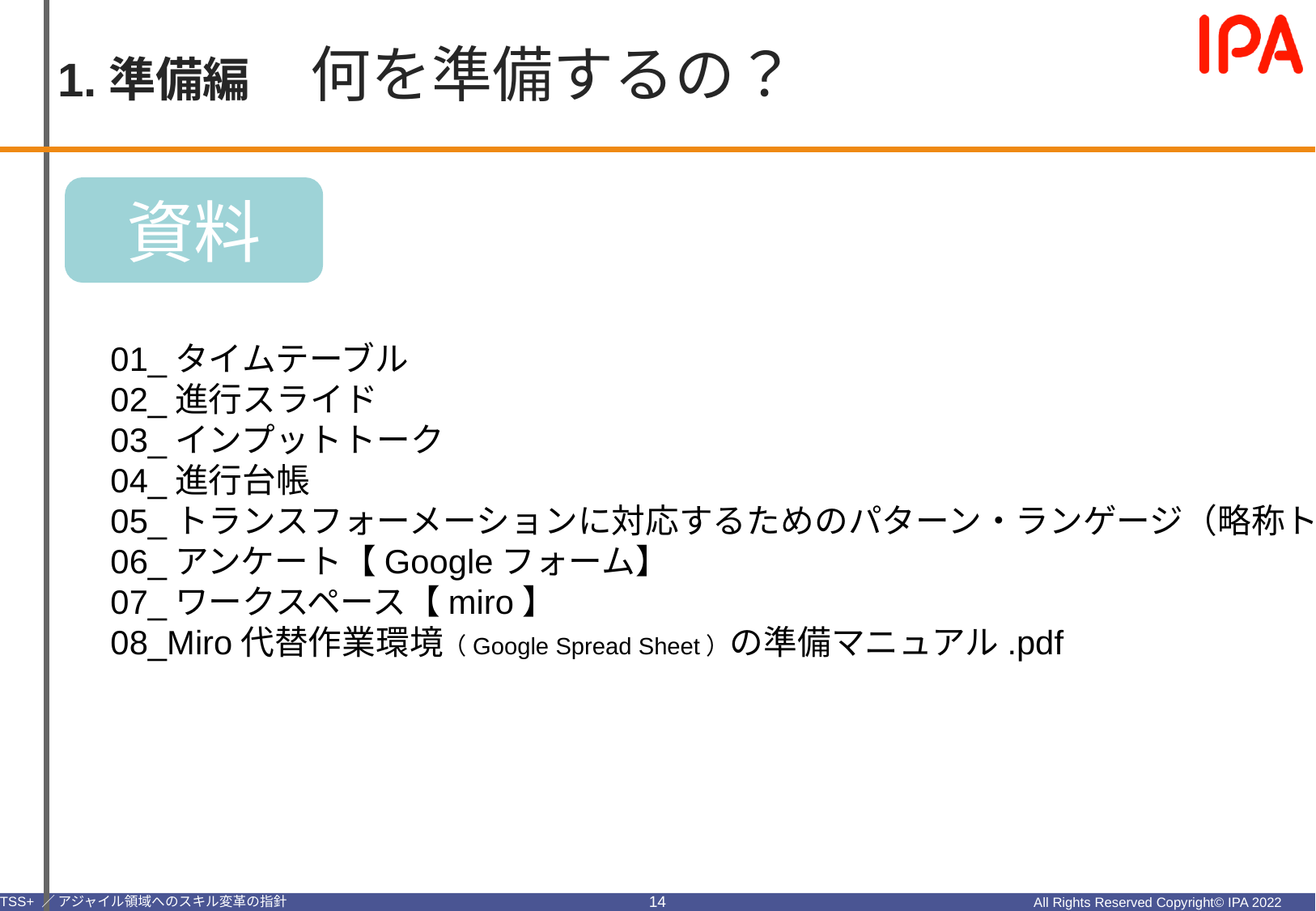

1.準備編　何を準備するの？
資料
01_タイムテーブル
02_進行スライド
03_インプットトーク
04_進行台帳
05_トランスフォーメーションに対応するためのパターン・ランゲージ（略称トラパタ）
06_アンケート【Googleフォーム】
07_ワークスペース【miro】
08_Miro代替作業環境（Google Spread Sheet）の準備マニュアル.pdf
14
All Rights Reserved Copyright© IPA 2022